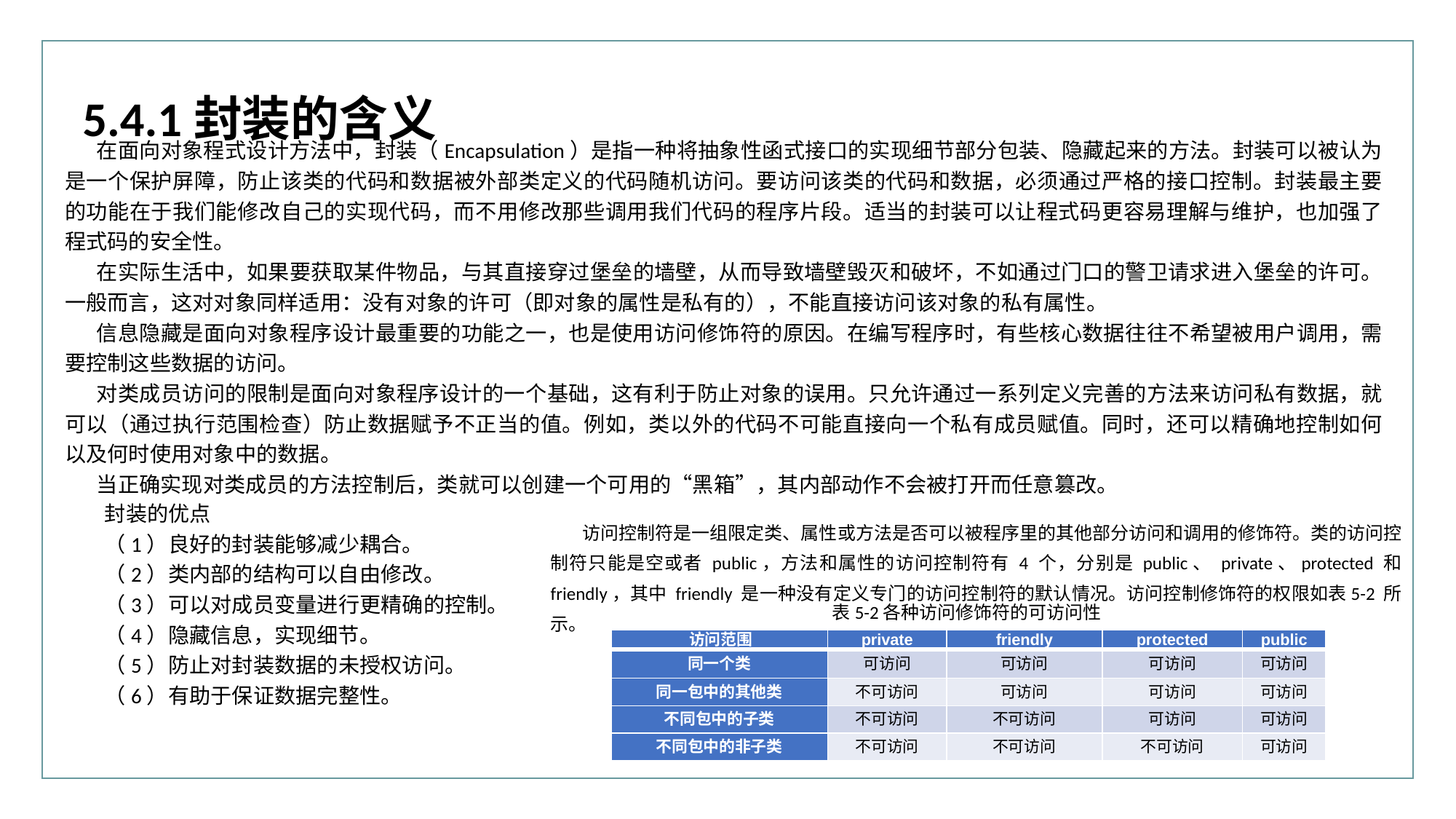

行业PPT模板http://www.XX.com/hangye/
5.4.1封装的含义

在面向对象程式设计方法中，封装（Encapsulation）是指一种将抽象性函式接口的实现细节部分包装、隐藏起来的方法。封装可以被认为是一个保护屏障，防止该类的代码和数据被外部类定义的代码随机访问。要访问该类的代码和数据，必须通过严格的接口控制。封装最主要的功能在于我们能修改自己的实现代码，而不用修改那些调用我们代码的程序片段。适当的封装可以让程式码更容易理解与维护，也加强了程式码的安全性。
在实际生活中，如果要获取某件物品，与其直接穿过堡垒的墙壁，从而导致墙壁毁灭和破坏，不如通过门口的警卫请求进入堡垒的许可。一般而言，这对对象同样适用：没有对象的许可（即对象的属性是私有的），不能直接访问该对象的私有属性。
信息隐藏是面向对象程序设计最重要的功能之一，也是使用访问修饰符的原因。在编写程序时，有些核心数据往往不希望被用户调用，需要控制这些数据的访问。
对类成员访问的限制是面向对象程序设计的一个基础，这有利于防止对象的误用。只允许通过一系列定义完善的方法来访问私有数据，就可以（通过执行范围检查）防止数据赋予不正当的值。例如，类以外的代码不可能直接向一个私有成员赋值。同时，还可以精确地控制如何以及何时使用对象中的数据。
当正确实现对类成员的方法控制后，类就可以创建一个可用的“黑箱”，其内部动作不会被打开而任意篡改。
封装的优点
（1）良好的封装能够减少耦合。
（2）类内部的结构可以自由修改。
（3）可以对成员变量进行更精确的控制。
（4）隐藏信息，实现细节。
（5）防止对封装数据的未授权访问。
（6）有助于保证数据完整性。
访问控制符是一组限定类、属性或方法是否可以被程序里的其他部分访问和调用的修饰符。类的访问控制符只能是空或者 public，方法和属性的访问控制符有 4 个，分别是 public、 private、protected 和 friendly，其中 friendly 是一种没有定义专门的访问控制符的默认情况。访问控制修饰符的权限如表5-2 所示。
表5-2各种访问修饰符的可访问性
| 访问范围 | private | friendly | protected | public |
| --- | --- | --- | --- | --- |
| 同一个类 | 可访问 | 可访问 | 可访问 | 可访问 |
| 同一包中的其他类 | 不可访问 | 可访问 | 可访问 | 可访问 |
| 不同包中的子类 | 不可访问 | 不可访问 | 可访问 | 可访问 |
| 不同包中的非子类 | 不可访问 | 不可访问 | 不可访问 | 可访问 |